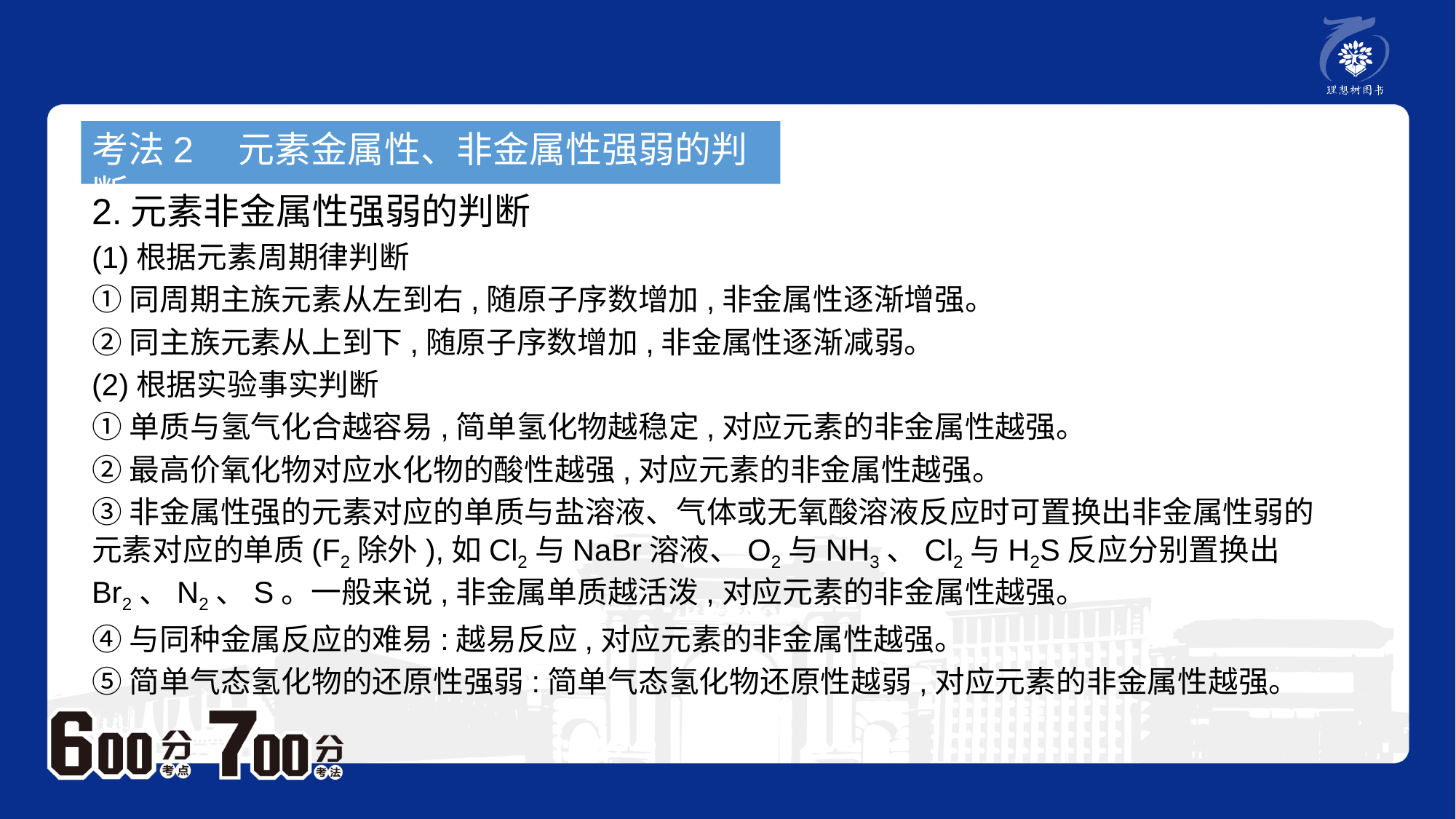

考法2　元素金属性、非金属性强弱的判断
2.元素非金属性强弱的判断
(1)根据元素周期律判断
①同周期主族元素从左到右,随原子序数增加,非金属性逐渐增强。
②同主族元素从上到下,随原子序数增加,非金属性逐渐减弱。
(2)根据实验事实判断
①单质与氢气化合越容易,简单氢化物越稳定,对应元素的非金属性越强。
②最高价氧化物对应水化物的酸性越强,对应元素的非金属性越强。
③非金属性强的元素对应的单质与盐溶液、气体或无氧酸溶液反应时可置换出非金属性弱的元素对应的单质(F2除外),如Cl2与NaBr溶液、O2与NH3、Cl2与H2S反应分别置换出Br2、N2、S。一般来说,非金属单质越活泼,对应元素的非金属性越强。
④与同种金属反应的难易:越易反应,对应元素的非金属性越强。
⑤简单气态氢化物的还原性强弱:简单气态氢化物还原性越弱,对应元素的非金属性越强。